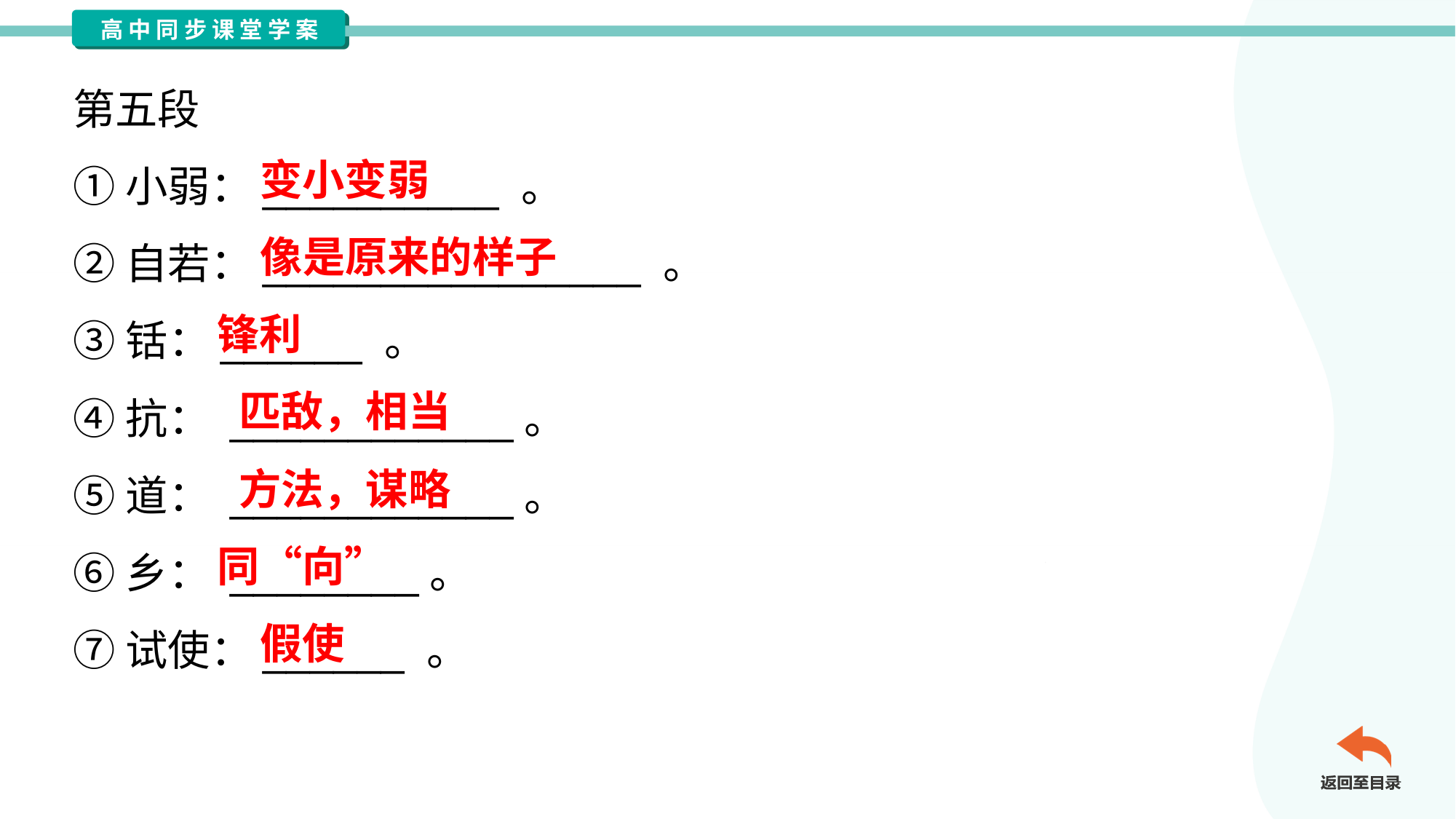

第五段
①小弱：__________ 。
②自若：________________ 。
③铦：______ 。
④抗： ____________。
⑤道： ____________。
⑥乡： ________。
⑦试使：______ 。

变小变弱
像是原来的样子
锋利
匹敌，相当
方法，谋略
同“向”
假使